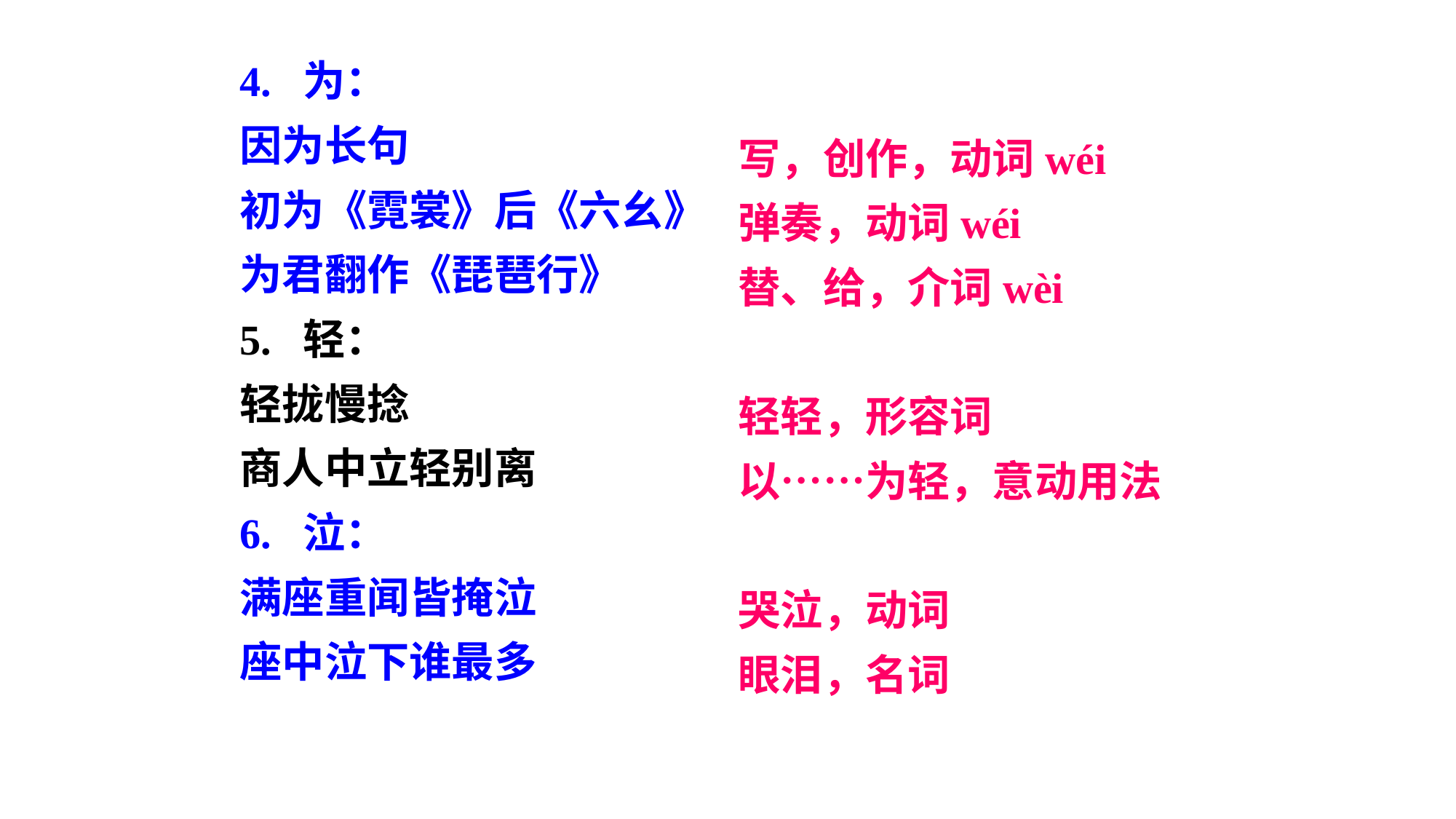

4.  为：
因为长句
初为《霓裳》后《六幺》
为君翻作《琵琶行》
5.  轻：
轻拢慢捻
商人中立轻别离
6.  泣：
满座重闻皆掩泣
座中泣下谁最多
写，创作，动词wéi
弹奏，动词wéi
替、给，介词wèi

轻轻，形容词
以……为轻，意动用法

哭泣，动词
眼泪，名词